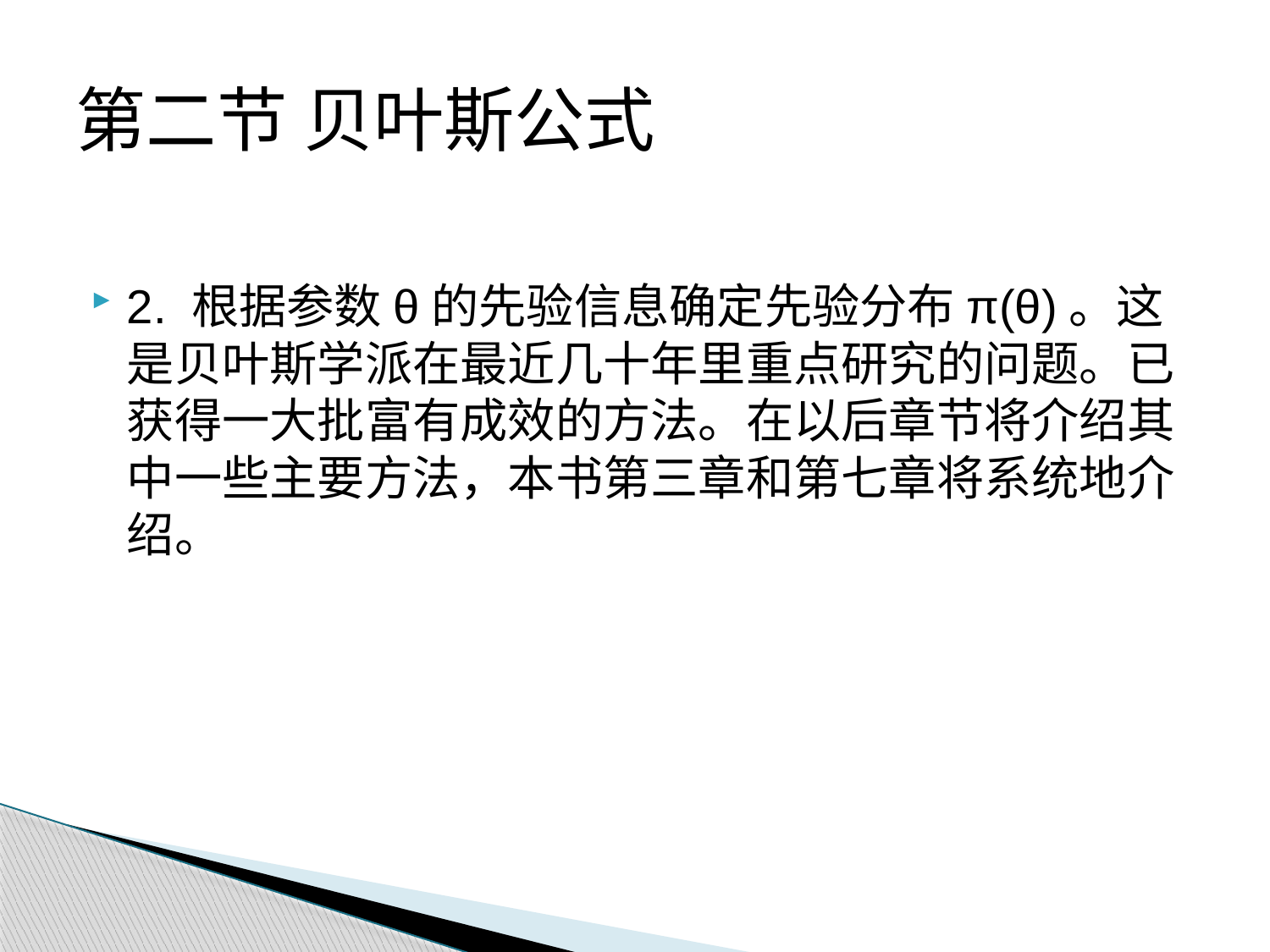

# 第二节 贝叶斯公式

2. 根据参数θ的先验信息确定先验分布π(θ)。这是贝叶斯学派在最近几十年里重点研究的问题。已获得一大批富有成效的方法。在以后章节将介绍其中一些主要方法，本书第三章和第七章将系统地介绍。